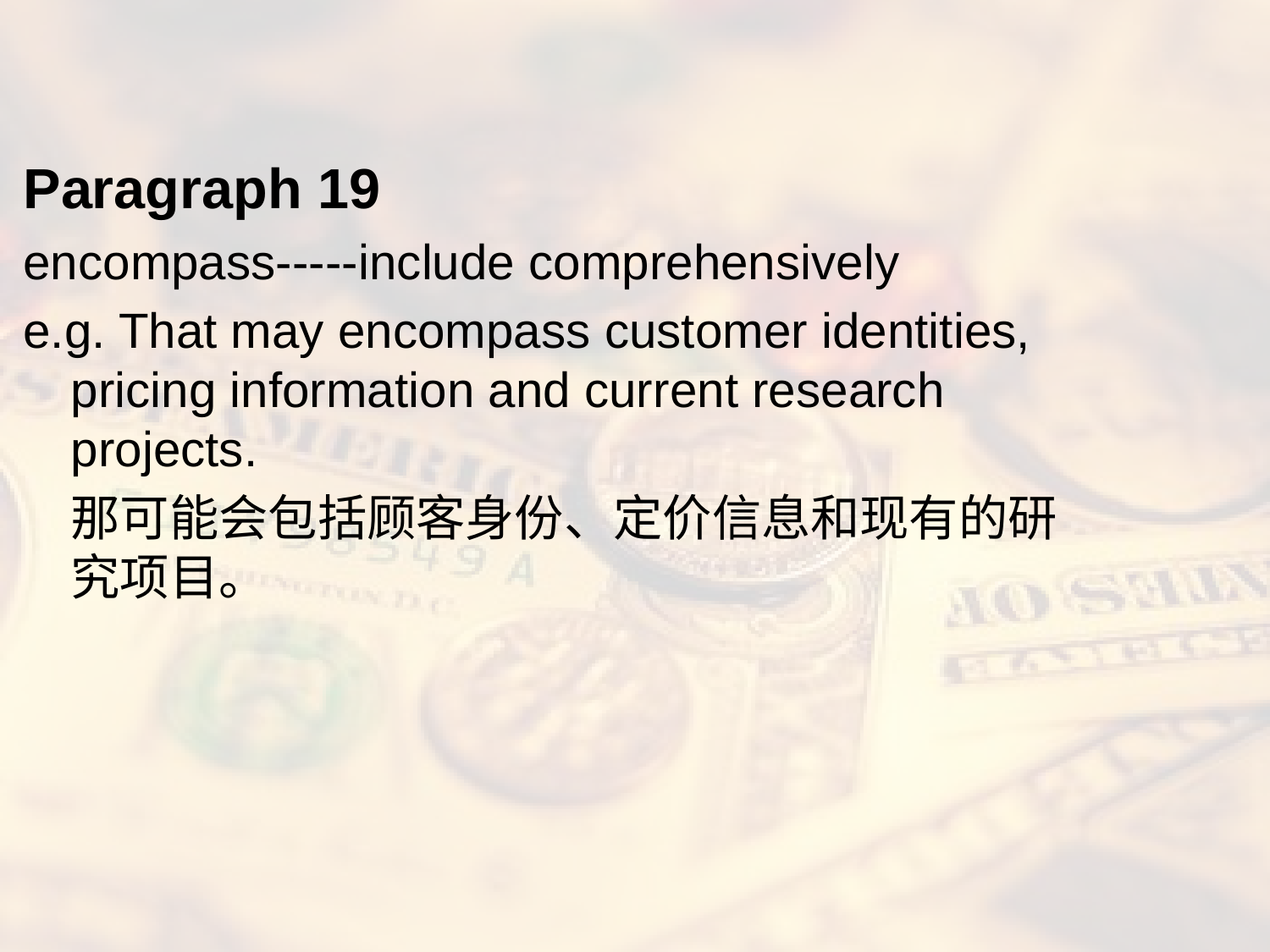

#
Paragraph 19
encompass-----include comprehensively
e.g. That may encompass customer identities, pricing information and current research projects.
	那可能会包括顾客身份、定价信息和现有的研究项目。